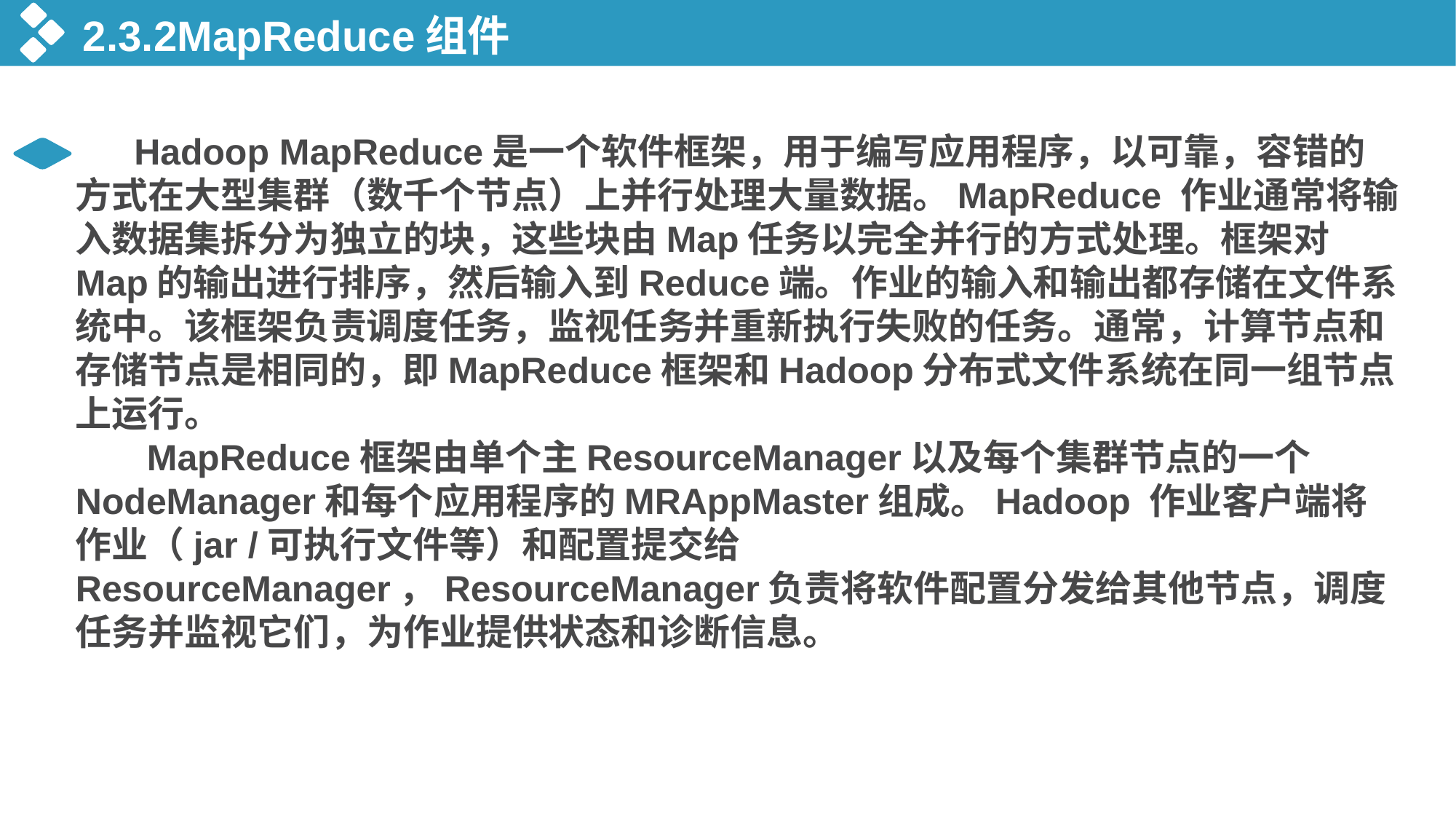

2.3.2MapReduce组件
       Hadoop MapReduce是一个软件框架，用于编写应用程序，以可靠，容错的方式在大型集群（数千个节点）上并行处理大量数据。MapReduce 作业通常将输入数据集拆分为独立的块，这些块由Map任务以完全并行的方式处理。框架对Map的输出进行排序，然后输入到Reduce端。作业的输入和输出都存储在文件系统中。该框架负责调度任务，监视任务并重新执行失败的任务。通常，计算节点和存储节点是相同的，即MapReduce框架和Hadoop分布式文件系统在同一组节点上运行。
       MapReduce框架由单个主ResourceManager以及每个集群节点的一个NodeManager和每个应用程序的MRAppMaster组成。Hadoop 作业客户端将作业（jar /可执行文件等）和配置提交给ResourceManager，ResourceManager负责将软件配置分发给其他节点，调度任务并监视它们，为作业提供状态和诊断信息。